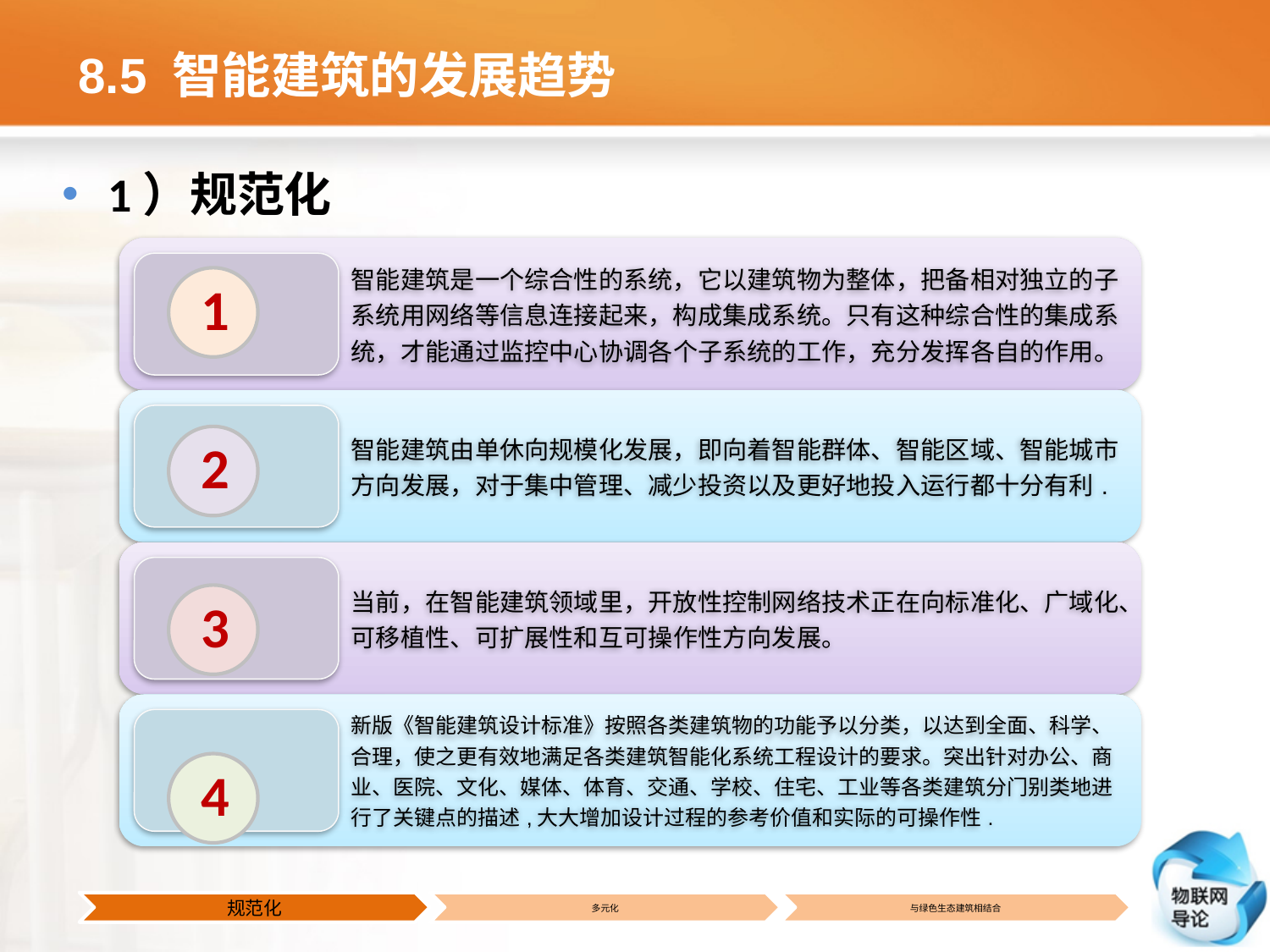

# 8.5 智能建筑的发展趋势
1）规范化
智能建筑是一个综合性的系统，它以建筑物为整体，把备相对独立的子系统用网络等信息连接起来，构成集成系统。只有这种综合性的集成系统，才能通过监控中心协调各个子系统的工作，充分发挥各自的作用。
智能建筑由单休向规模化发展，即向着智能群体、智能区域、智能城市方向发展，对于集中管理、减少投资以及更好地投入运行都十分有利.
当前，在智能建筑领域里，开放性控制网络技术正在向标准化、广域化、可移植性、可扩展性和互可操作性方向发展。
新版《智能建筑设计标准》按照各类建筑物的功能予以分类，以达到全面、科学、合理，使之更有效地满足各类建筑智能化系统工程设计的要求。突出针对办公、商业、医院、文化、媒体、体育、交通、学校、住宅、工业等各类建筑分门别类地进行了关键点的描述,大大增加设计过程的参考价值和实际的可操作性.

1

2

3

4
规范化
与绿色生态建筑相结合
多元化